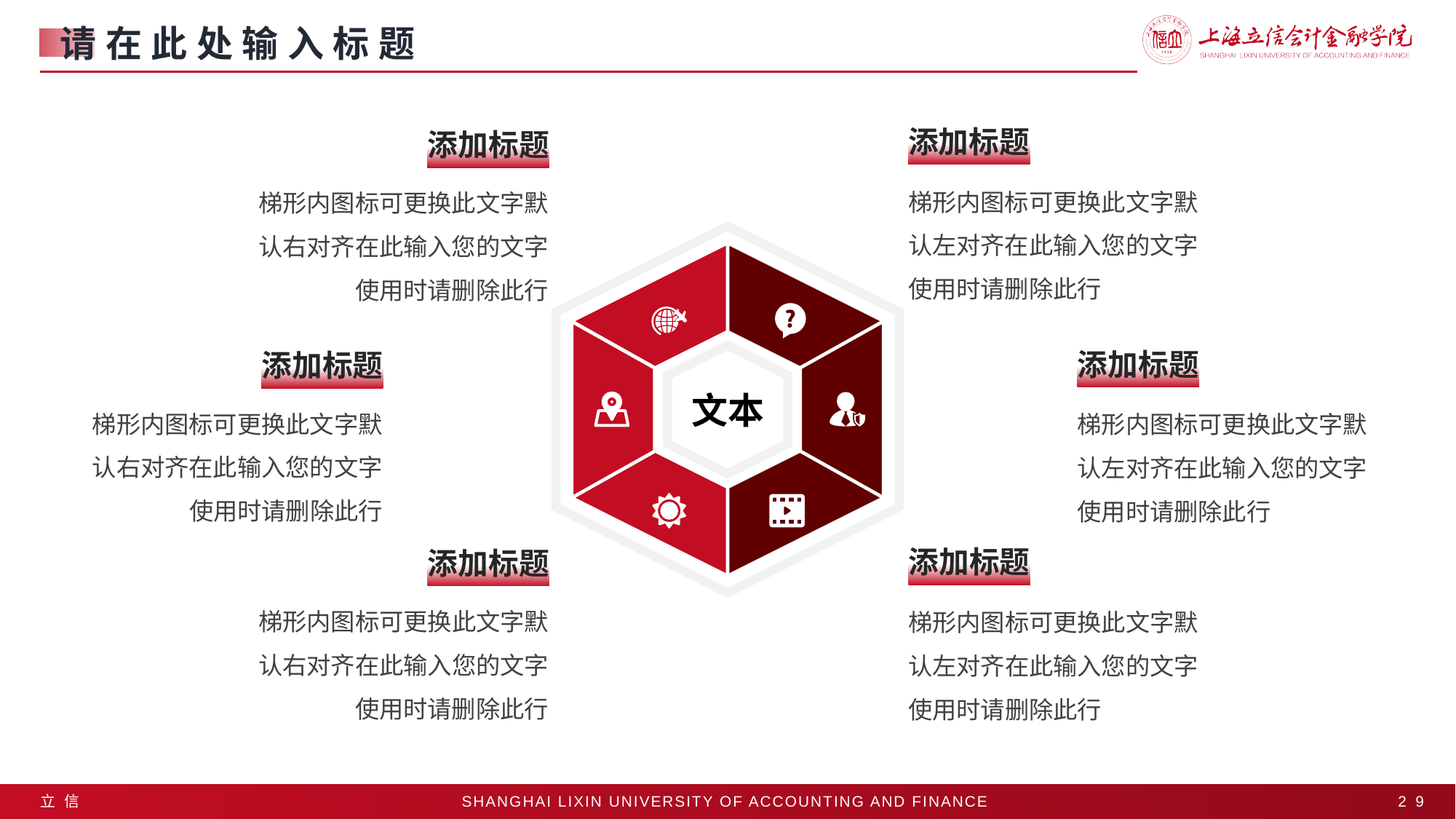

请在此处输入标题

添加标题
添加标题
梯形内图标可更换此文字默认左对齐在此输入您的文字使用时请删除此行
梯形内图标可更换此文字默认右对齐在此输入您的文字使用时请删除此行

添加标题
添加标题

文本
梯形内图标可更换此文字默认右对齐在此输入您的文字使用时请删除此行
梯形内图标可更换此文字默认左对齐在此输入您的文字使用时请删除此行

添加标题
添加标题
梯形内图标可更换此文字默认右对齐在此输入您的文字使用时请删除此行
梯形内图标可更换此文字默认左对齐在此输入您的文字使用时请删除此行
29